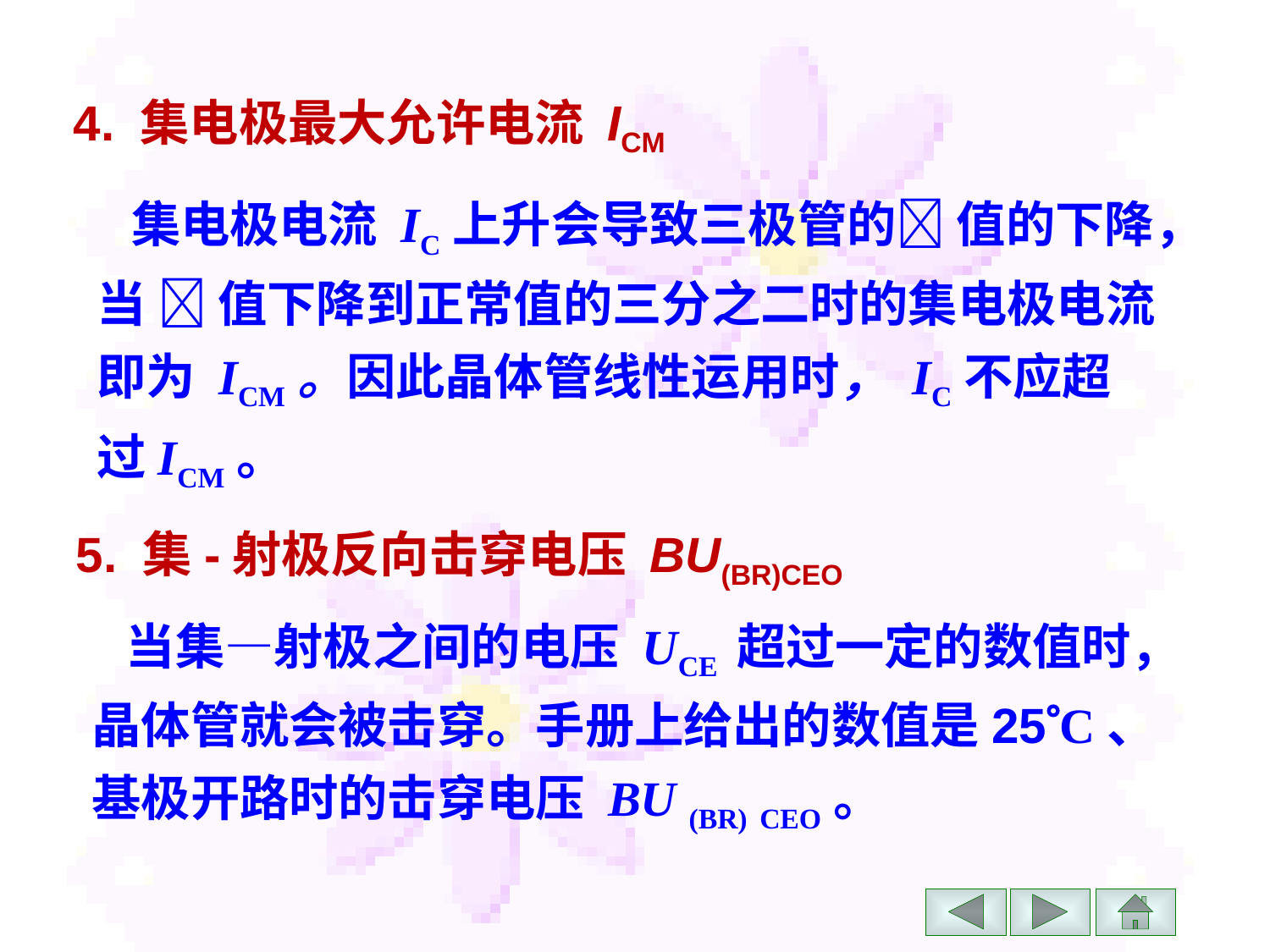

4. 集电极最大允许电流 ICM
  集电极电流 IC上升会导致三极管的β 值的下降，当 β 值下降到正常值的三分之二时的集电极电流即为 ICM。因此晶体管线性运用时， IC不应超过ICM。
5. 集-射极反向击穿电压 BU(BR)CEO
  当集—射极之间的电压 UCE 超过一定的数值时，晶体管就会被击穿。手册上给出的数值是25°C、基极开路时的击穿电压 BU (BR) CEO。